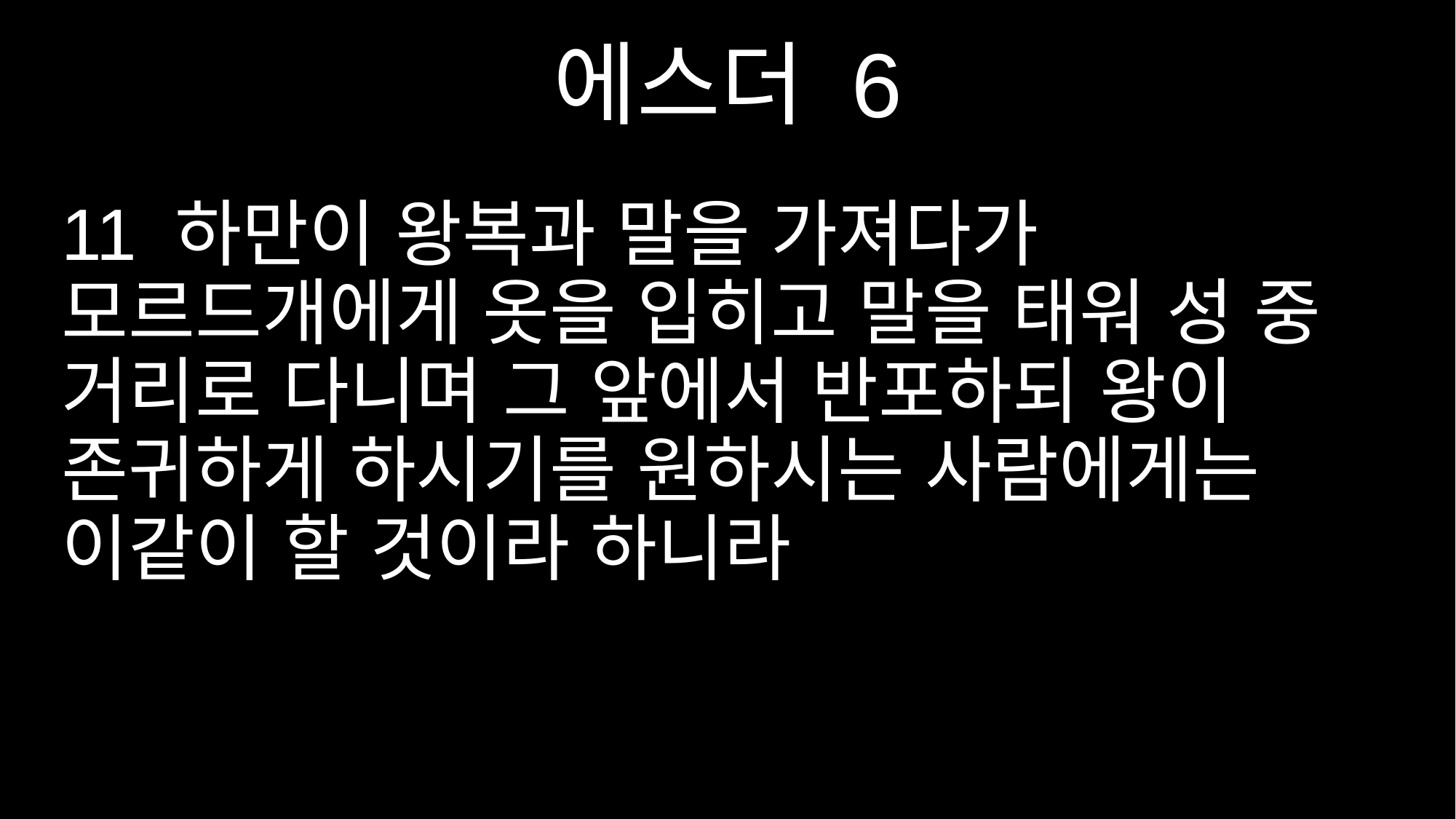

에스더 6
11 하만이 왕복과 말을 가져다가 모르드개에게 옷을 입히고 말을 태워 성 중 거리로 다니며 그 앞에서 반포하되 왕이 존귀하게 하시기를 원하시는 사람에게는 이같이 할 것이라 하니라